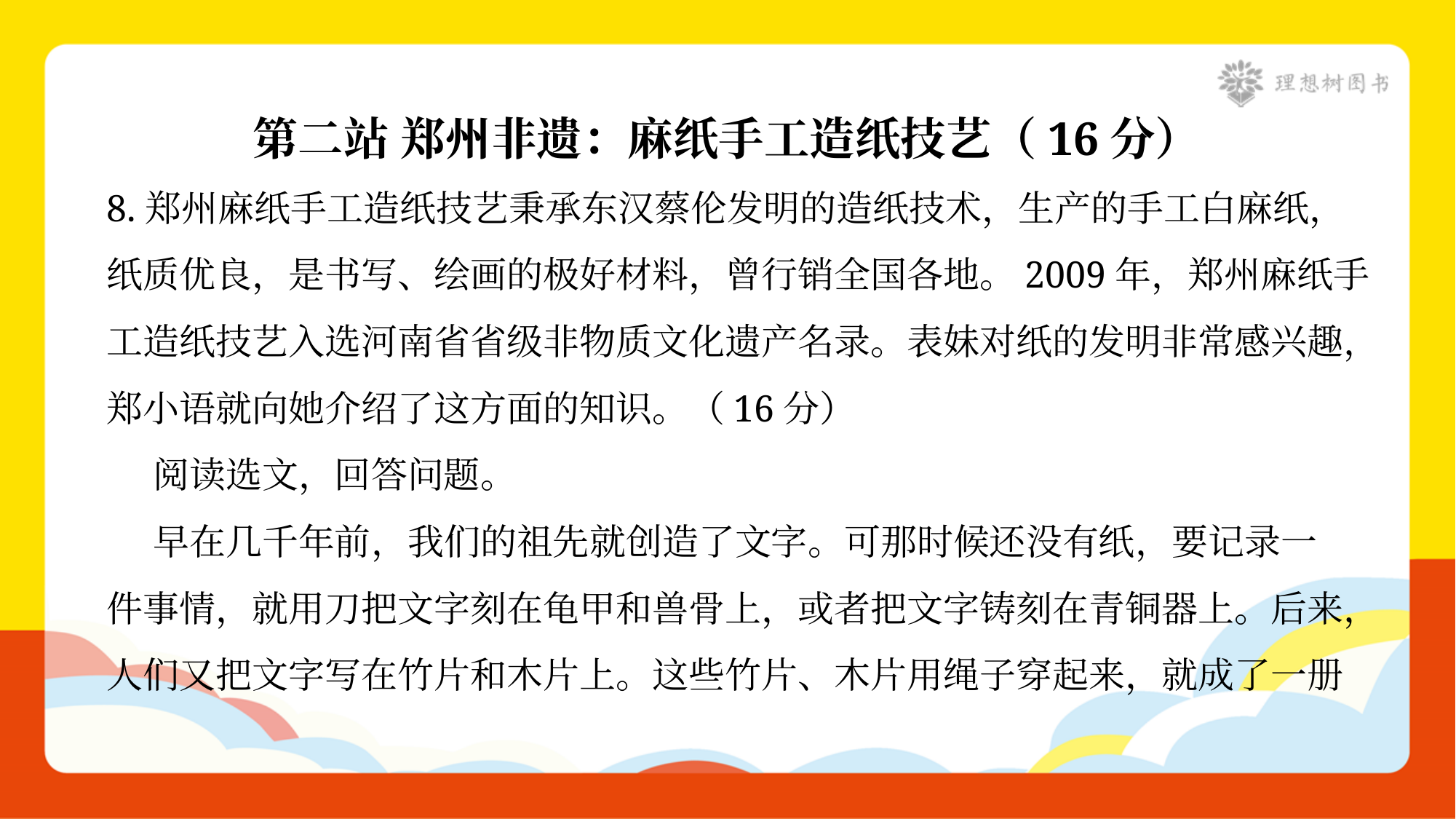

第二站 郑州非遗：麻纸手工造纸技艺（16分）
8.郑州麻纸手工造纸技艺秉承东汉蔡伦发明的造纸技术，生产的手工白麻纸，
纸质优良，是书写、绘画的极好材料，曾行销全国各地。2009年，郑州麻纸手
工造纸技艺入选河南省省级非物质文化遗产名录。表妹对纸的发明非常感兴趣，
郑小语就向她介绍了这方面的知识。（16分）
    阅读选文，回答问题。
    早在几千年前，我们的祖先就创造了文字。可那时候还没有纸，要记录一
件事情，就用刀把文字刻在龟甲和兽骨上，或者把文字铸刻在青铜器上。后来，
人们又把文字写在竹片和木片上。这些竹片、木片用绳子穿起来，就成了一册